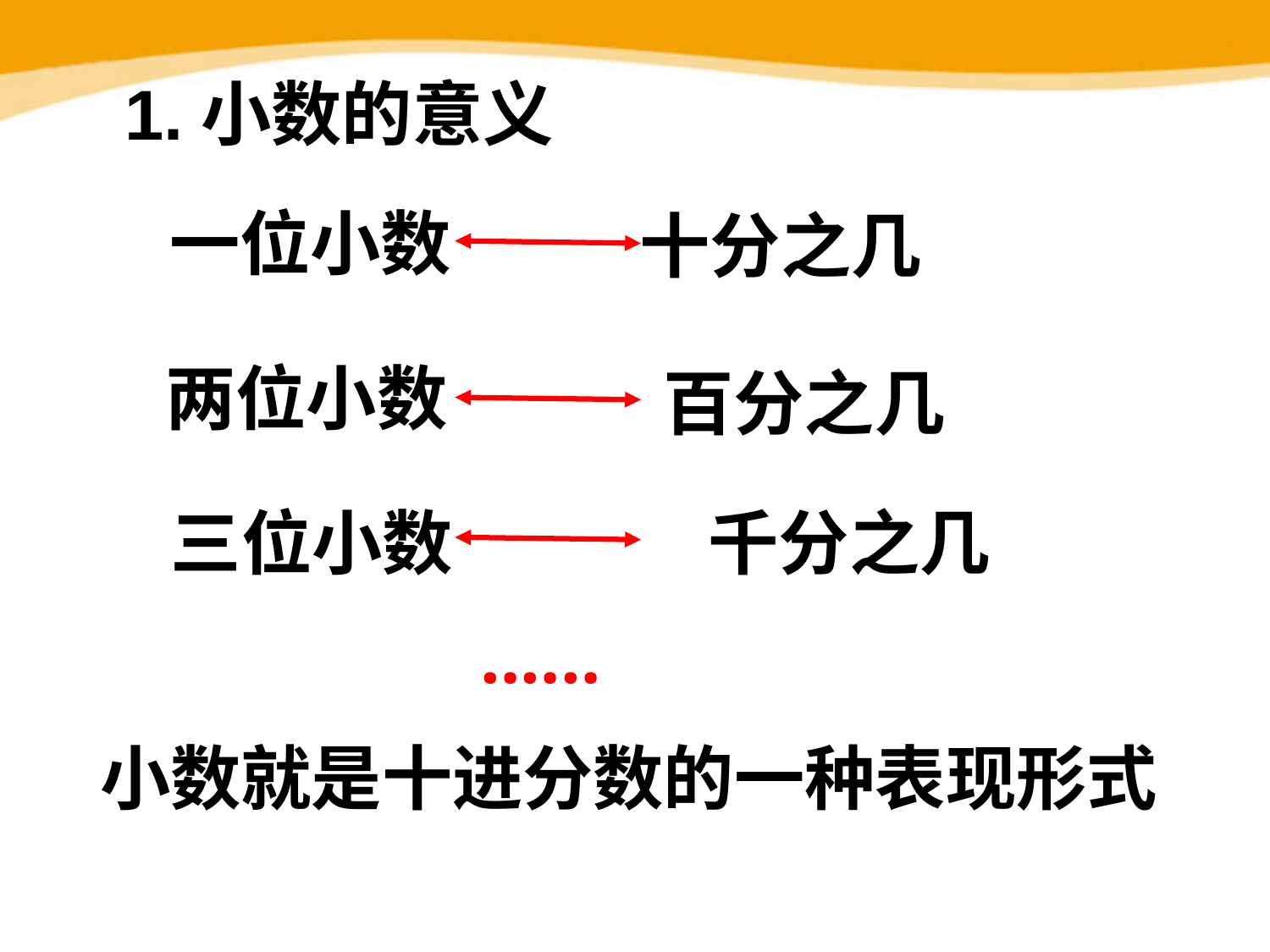

# 1.小数的意义
一位小数
十分之几
两位小数
百分之几
千分之几
三位小数
‥‥‥
小数就是十进分数的一种表现形式